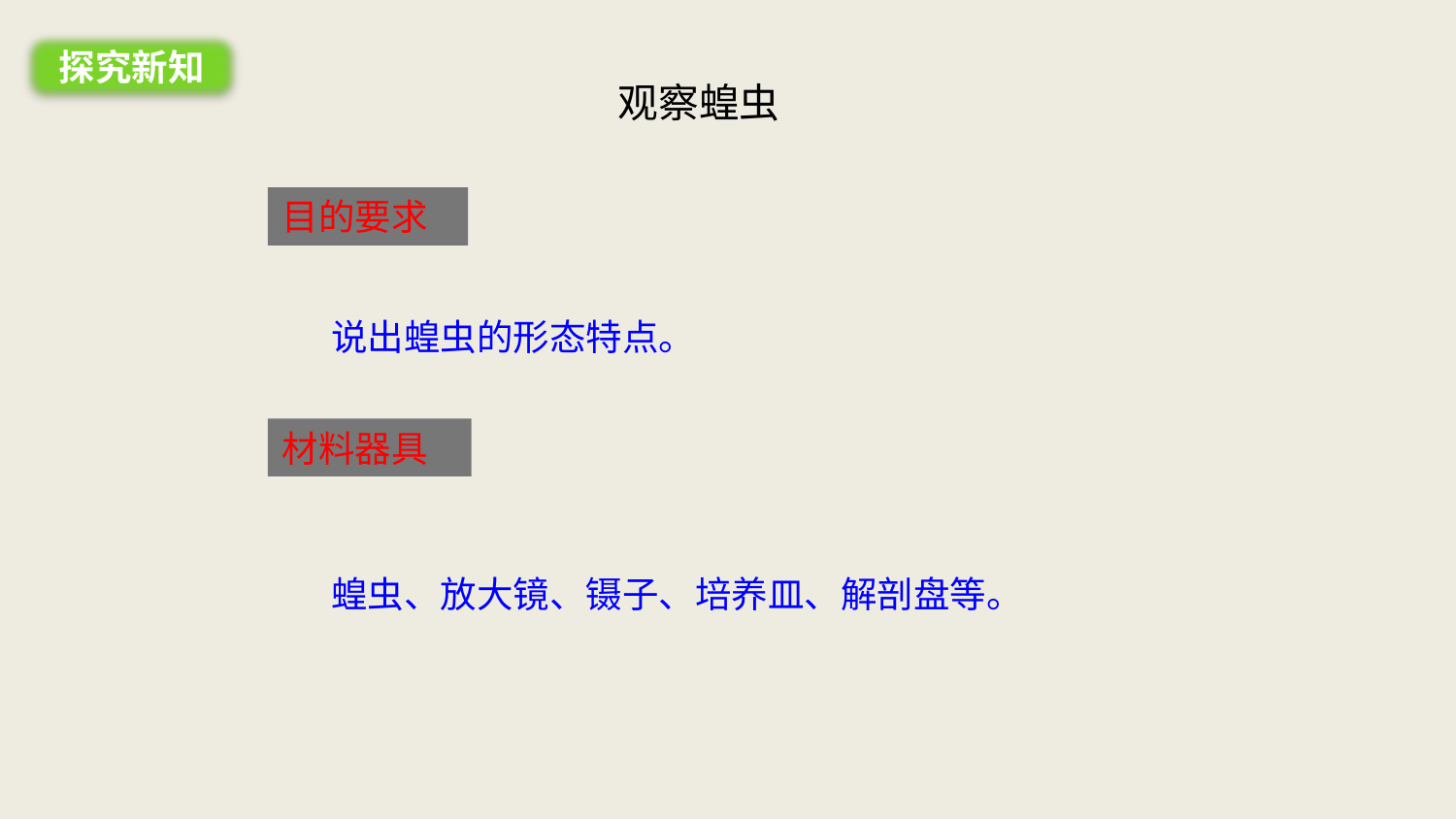

探究新知
观察蝗虫
目的要求
说出蝗虫的形态特点。
材料器具
蝗虫、放大镜、镊子、培养皿、解剖盘等。